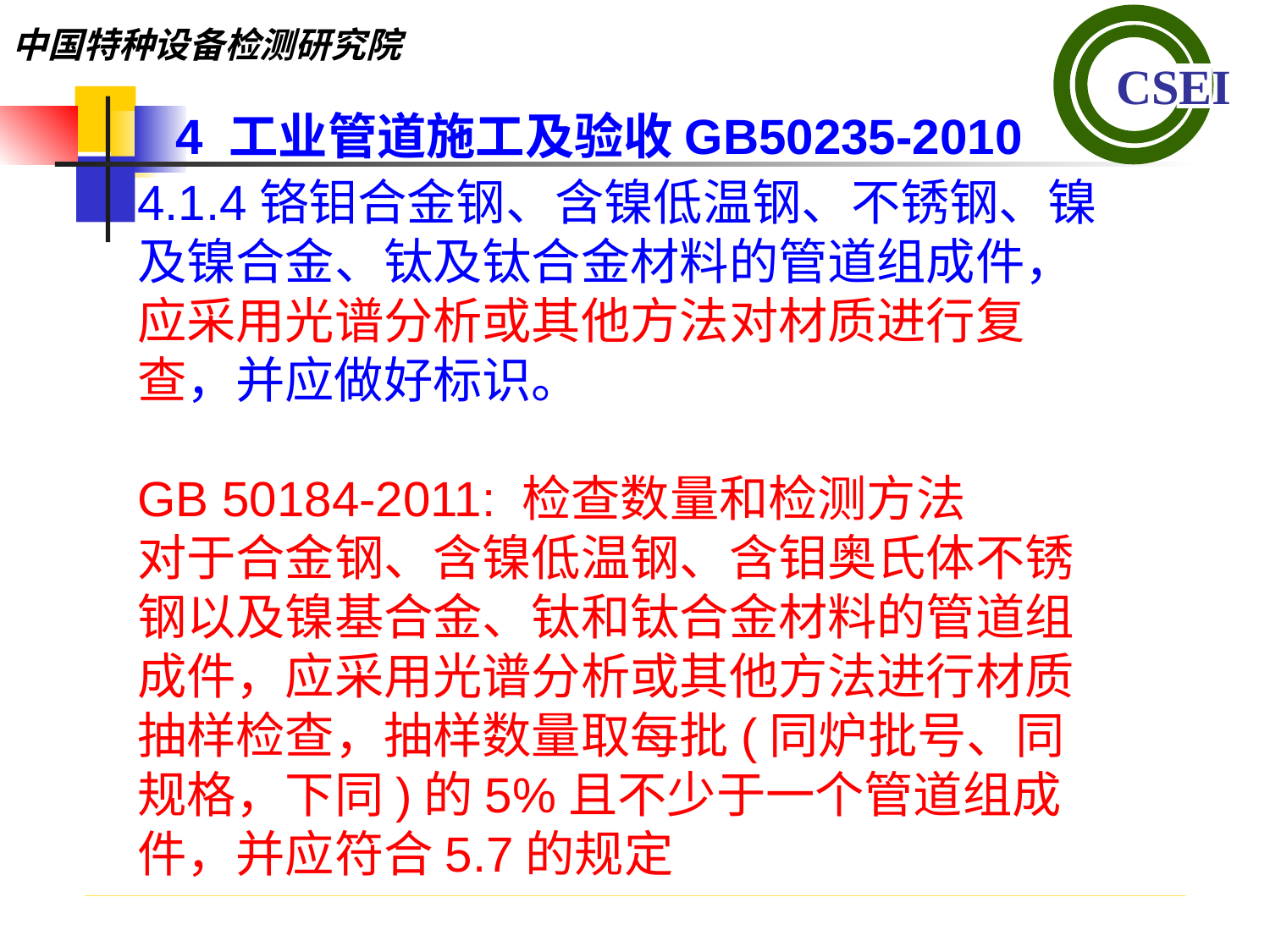

4 工业管道施工及验收GB50235-2010
4.1.4铬钼合金钢、含镍低温钢、不锈钢、镍及镍合金、钛及钛合金材料的管道组成件，应采用光谱分析或其他方法对材质进行复查，并应做好标识。

GB 50184-2011: 检查数量和检测方法
对于合金钢、含镍低温钢、含钼奥氏体不锈钢以及镍基合金、钛和钛合金材料的管道组成件，应采用光谱分析或其他方法进行材质抽样检查，抽样数量取每批(同炉批号、同规格，下同)的5%且不少于一个管道组成件，并应符合5.7的规定